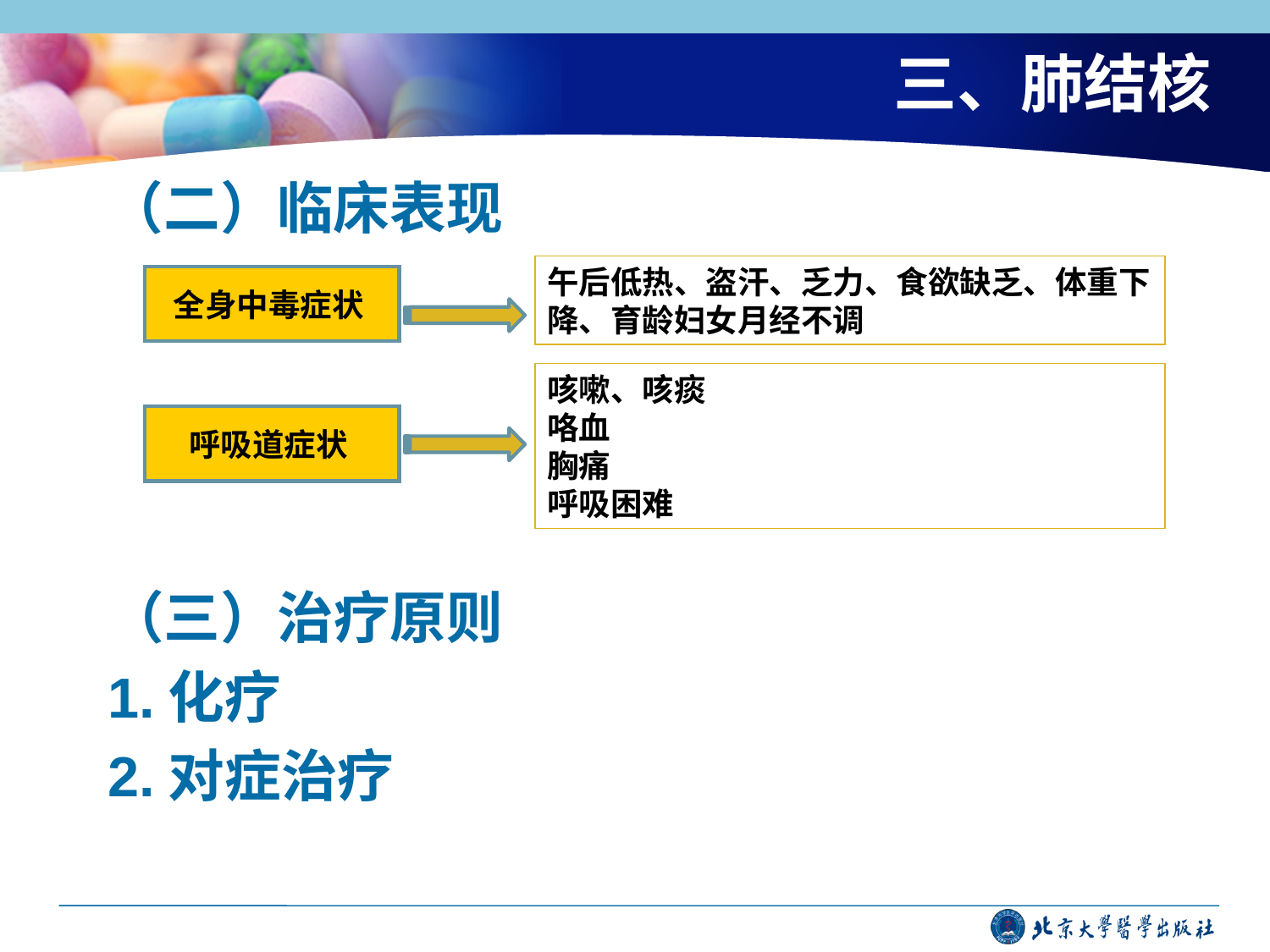

# 三、肺结核
（二）临床表现

午后低热、盗汗、乏力、食欲缺乏、体重下降、育龄妇女月经不调
全身中毒症状

咳嗽、咳痰
咯血
胸痛
呼吸困难
呼吸道症状

（三）治疗原则
1.化疗
2.对症治疗